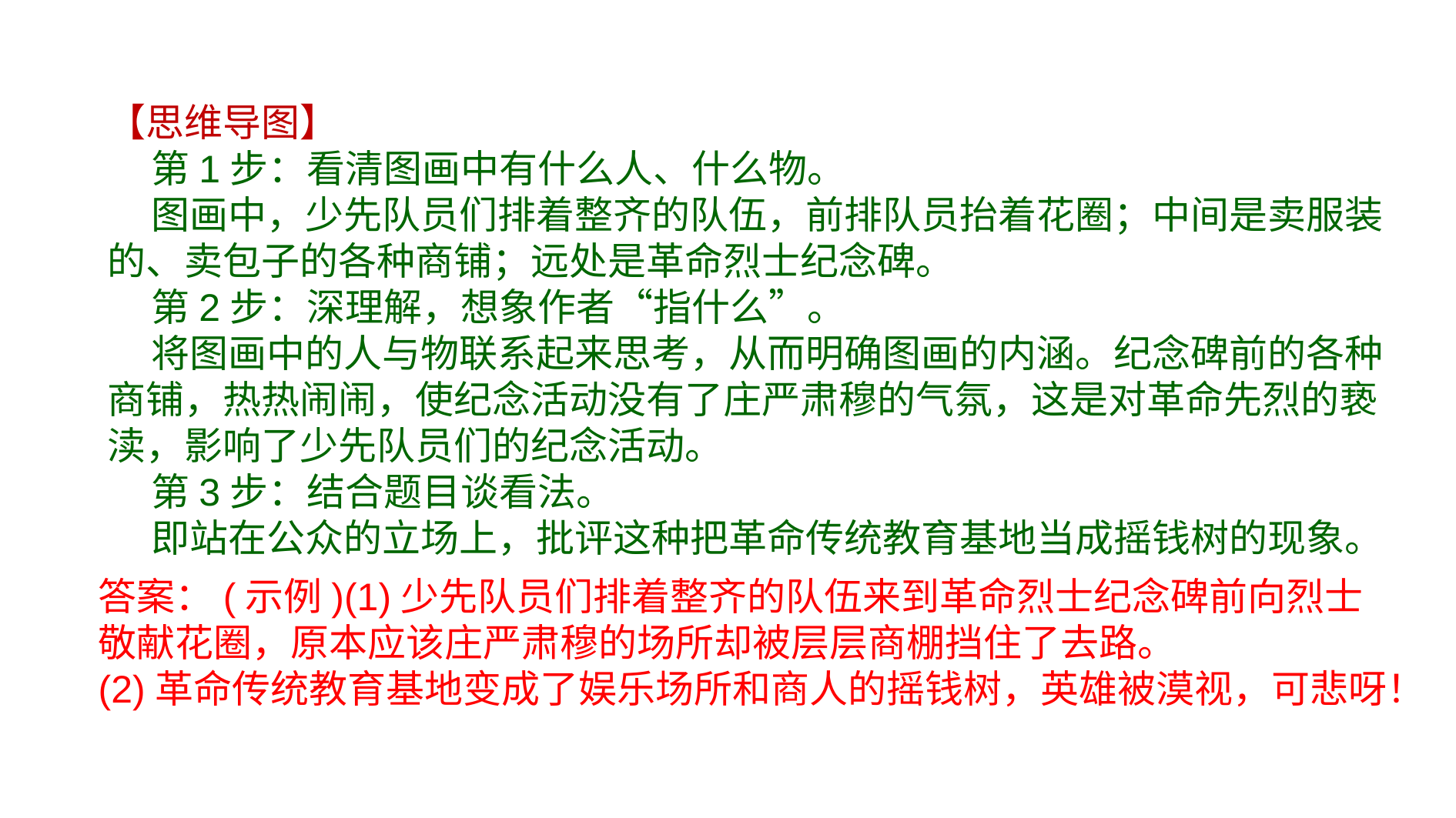

【思维导图】
    第1步：看清图画中有什么人、什么物。
    图画中，少先队员们排着整齐的队伍，前排队员抬着花圈；中间是卖服装的、卖包子的各种商铺；远处是革命烈士纪念碑。
    第2步：深理解，想象作者“指什么”。
    将图画中的人与物联系起来思考，从而明确图画的内涵。纪念碑前的各种商铺，热热闹闹，使纪念活动没有了庄严肃穆的气氛，这是对革命先烈的亵渎，影响了少先队员们的纪念活动。
    第3步：结合题目谈看法。
    即站在公众的立场上，批评这种把革命传统教育基地当成摇钱树的现象。
答案：(示例)(1)少先队员们排着整齐的队伍来到革命烈士纪念碑前向烈士敬献花圈，原本应该庄严肃穆的场所却被层层商棚挡住了去路。
(2)革命传统教育基地变成了娱乐场所和商人的摇钱树，英雄被漠视，可悲呀！